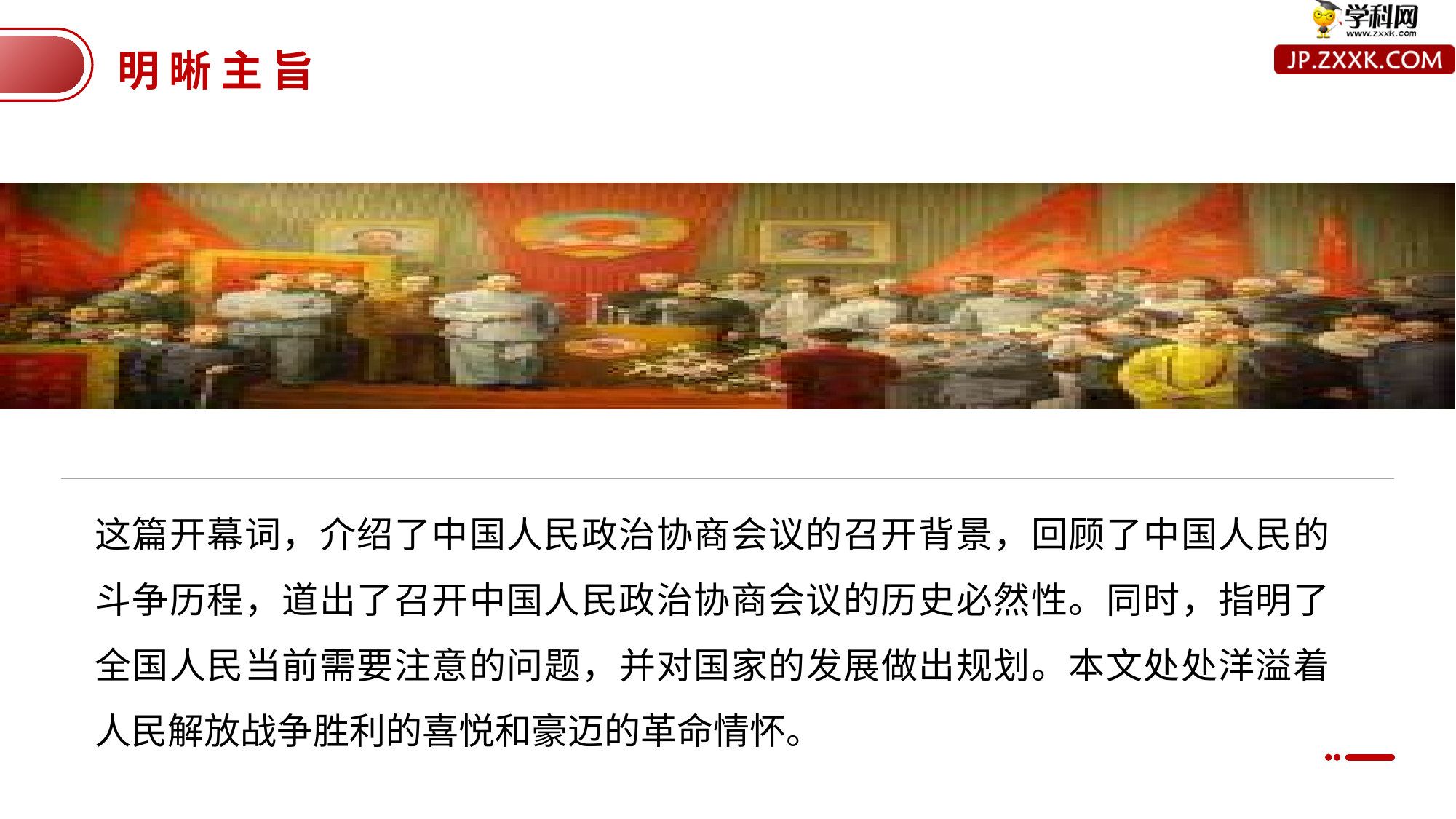

明晰主旨

这篇开幕词，介绍了中国人民政治协商会议的召开背景，回顾了中国人民的斗争历程，道出了召开中国人民政治协商会议的历史必然性。同时，指明了全国人民当前需要注意的问题，并对国家的发展做出规划。本文处处洋溢着人民解放战争胜利的喜悦和豪迈的革命情怀。